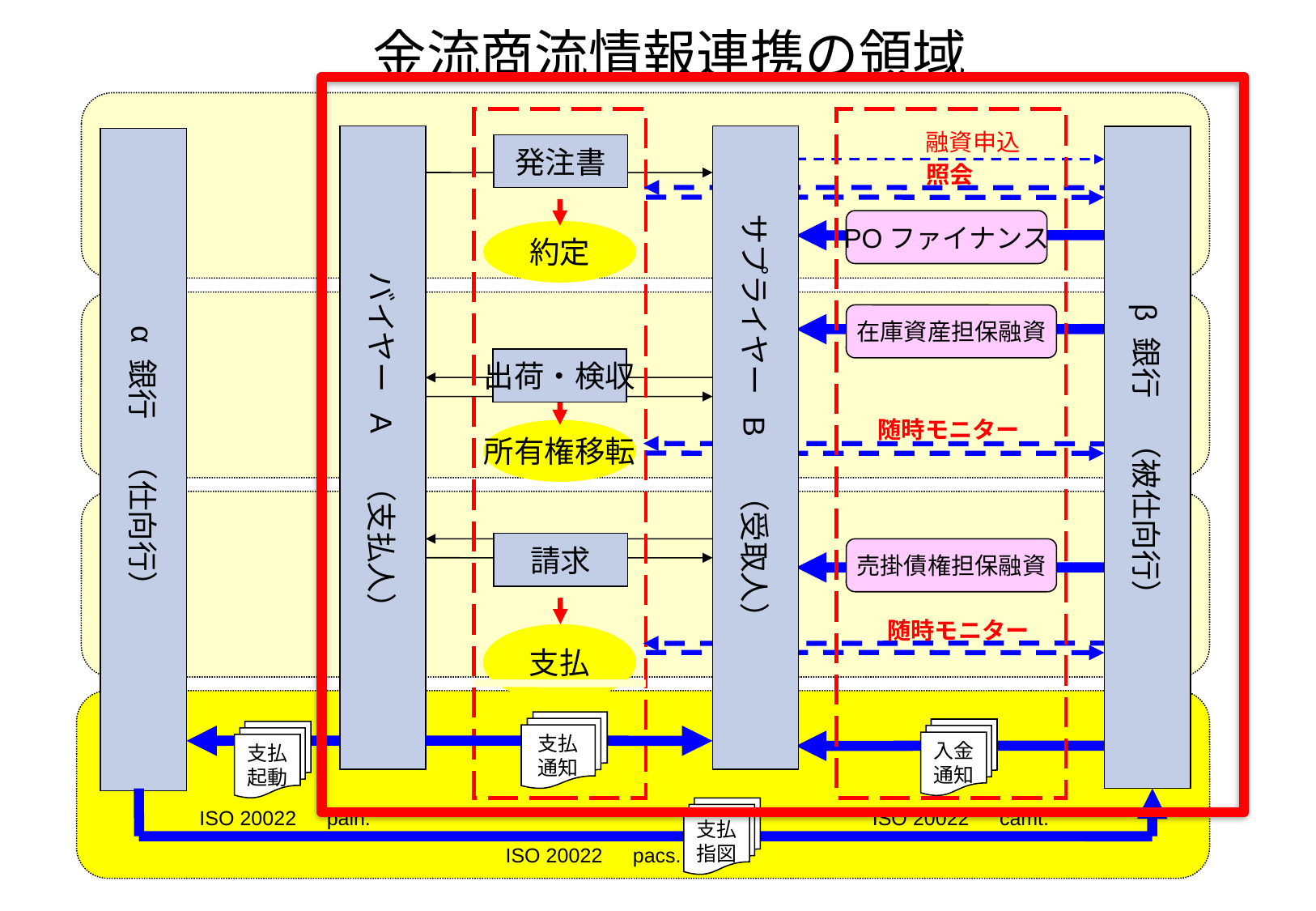

金流商流情報連携の領域

融資申込
バイヤー  A　（支払人）
サプライヤー  B　 （受取人）
β 銀行　（被仕向行）
 α 銀行　（仕向行）
発注書
照会

POファイナンス
約定

在庫資産担保融資

出荷・検収

随時モニター
所有権移転

請求
売掛債権担保融資

随時モニター
支払

支払
通知
入金
通知
支払
起動

支払
指図
ISO 20022　pain.
ISO 20022　camt.

ISO 20022　pacs.